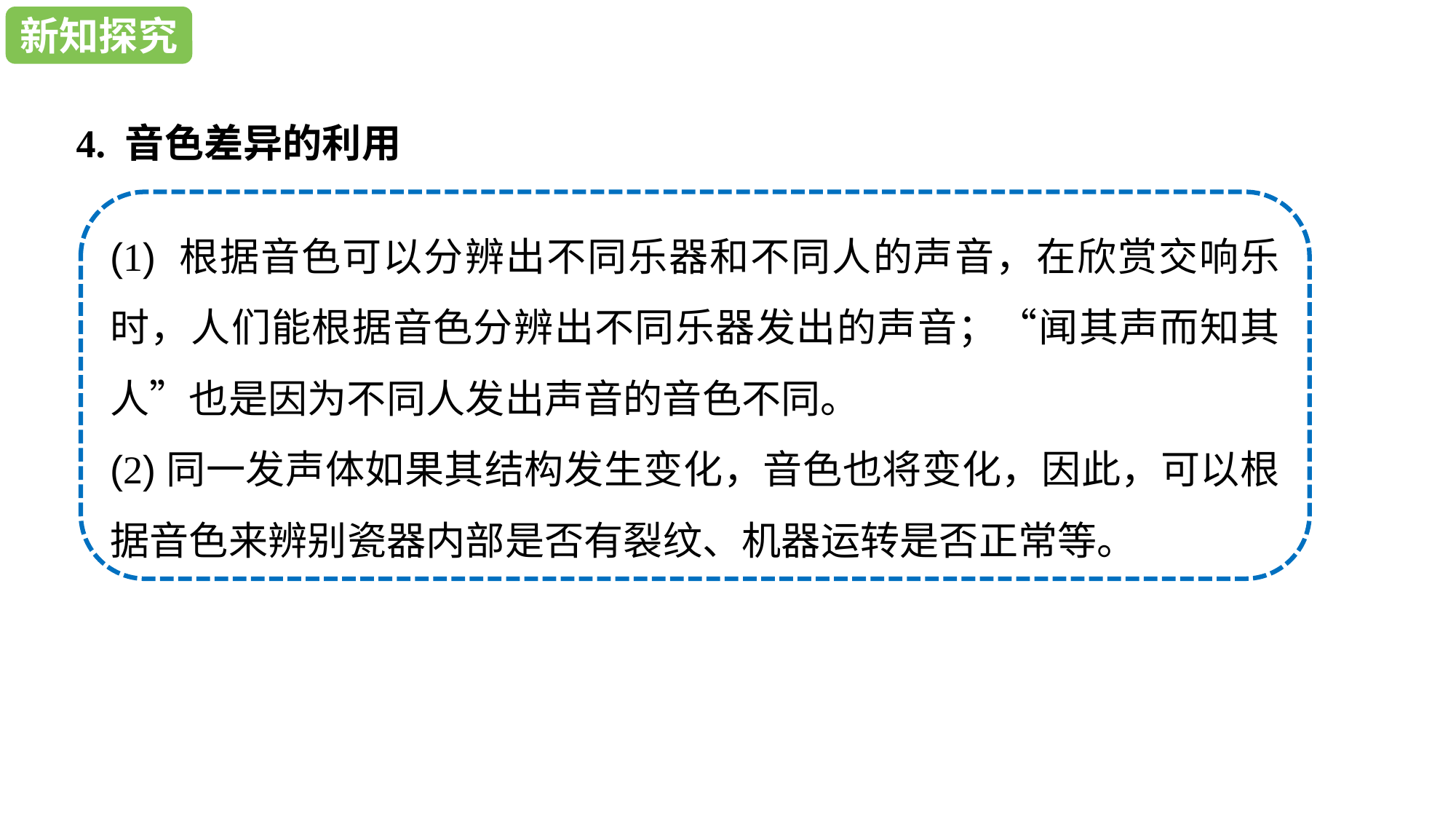

新知探究
4. 音色差异的利用
(1) 根据音色可以分辨出不同乐器和不同人的声音，在欣赏交响乐时，人们能根据音色分辨出不同乐器发出的声音；“闻其声而知其人”也是因为不同人发出声音的音色不同。
(2)同一发声体如果其结构发生变化，音色也将变化，因此，可以根据音色来辨别瓷器内部是否有裂纹、机器运转是否正常等。